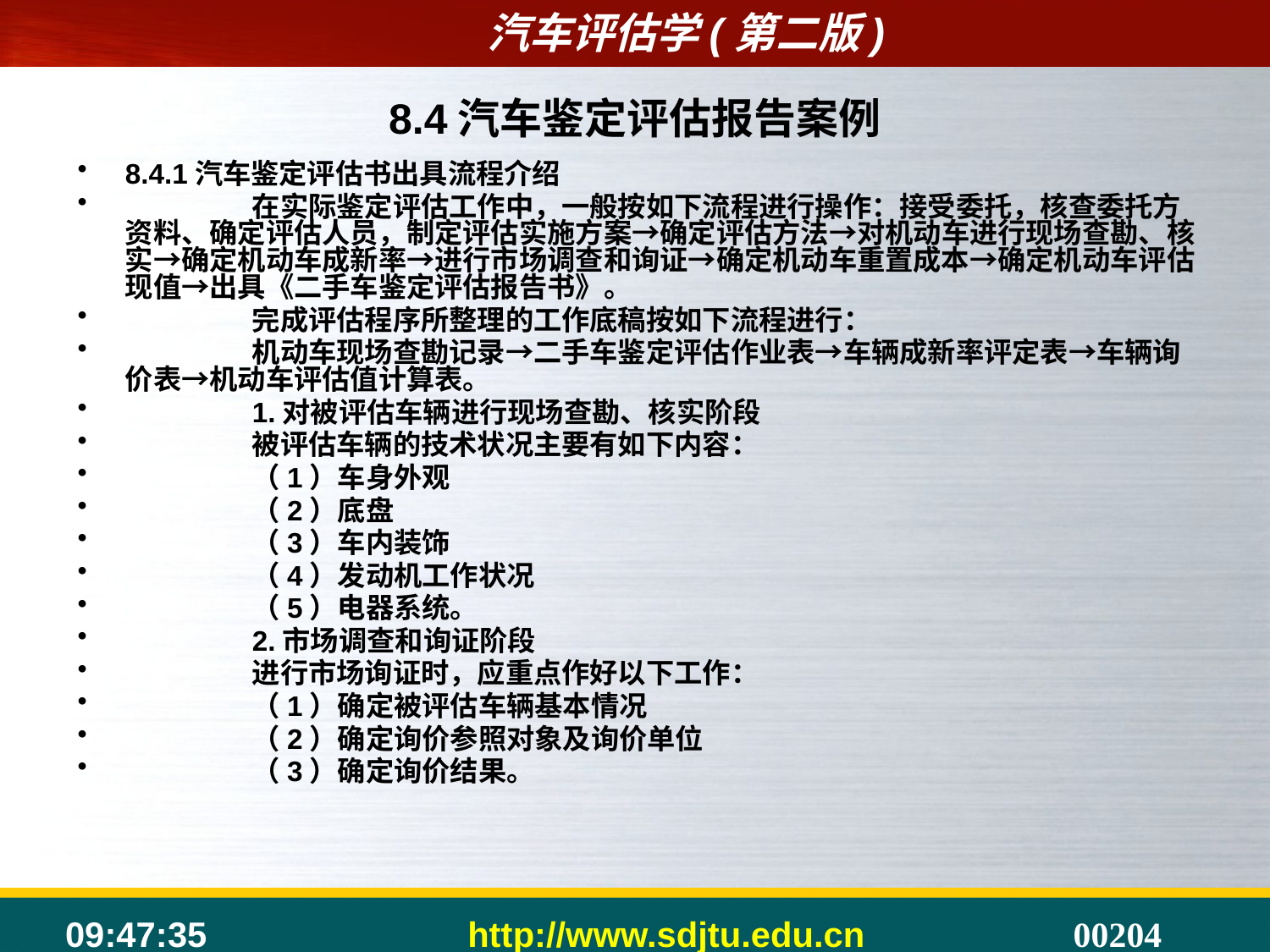

# 8.4汽车鉴定评估报告案例
8.4.1汽车鉴定评估书出具流程介绍
	在实际鉴定评估工作中，一般按如下流程进行操作：接受委托，核查委托方资料、确定评估人员，制定评估实施方案→确定评估方法→对机动车进行现场查勘、核实→确定机动车成新率→进行市场调查和询证→确定机动车重置成本→确定机动车评估现值→出具《二手车鉴定评估报告书》。
	完成评估程序所整理的工作底稿按如下流程进行：
	机动车现场查勘记录→二手车鉴定评估作业表→车辆成新率评定表→车辆询价表→机动车评估值计算表。
	1.对被评估车辆进行现场查勘、核实阶段
	被评估车辆的技术状况主要有如下内容：
	（1）车身外观
	（2）底盘
	（3）车内装饰
	（4）发动机工作状况
	（5）电器系统。
	2.市场调查和询证阶段
	进行市场询证时，应重点作好以下工作：
	（1）确定被评估车辆基本情况
	（2）确定询价参照对象及询价单位
	（3）确定询价结果。